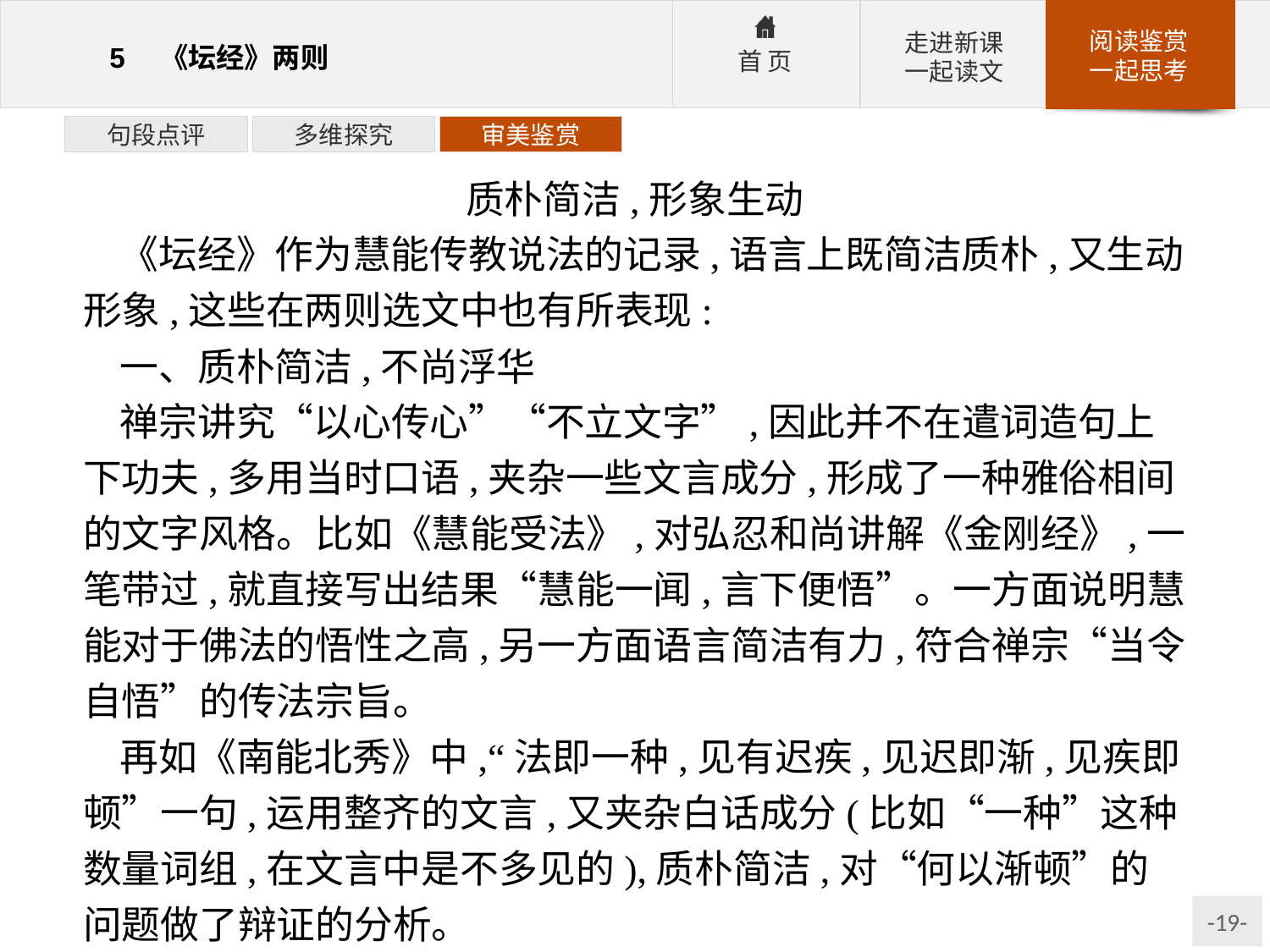

句段点评
多维探究
审美鉴赏
质朴简洁,形象生动
《坛经》作为慧能传教说法的记录,语言上既简洁质朴,又生动形象,这些在两则选文中也有所表现:
一、质朴简洁,不尚浮华
禅宗讲究“以心传心”“不立文字”,因此并不在遣词造句上下功夫,多用当时口语,夹杂一些文言成分,形成了一种雅俗相间的文字风格。比如《慧能受法》,对弘忍和尚讲解《金刚经》,一笔带过,就直接写出结果“慧能一闻,言下便悟”。一方面说明慧能对于佛法的悟性之高,另一方面语言简洁有力,符合禅宗“当令自悟”的传法宗旨。
再如《南能北秀》中,“法即一种,见有迟疾,见迟即渐,见疾即顿”一句,运用整齐的文言,又夹杂白话成分(比如“一种”这种数量词组,在文言中是不多见的),质朴简洁,对“何以渐顿”的问题做了辩证的分析。